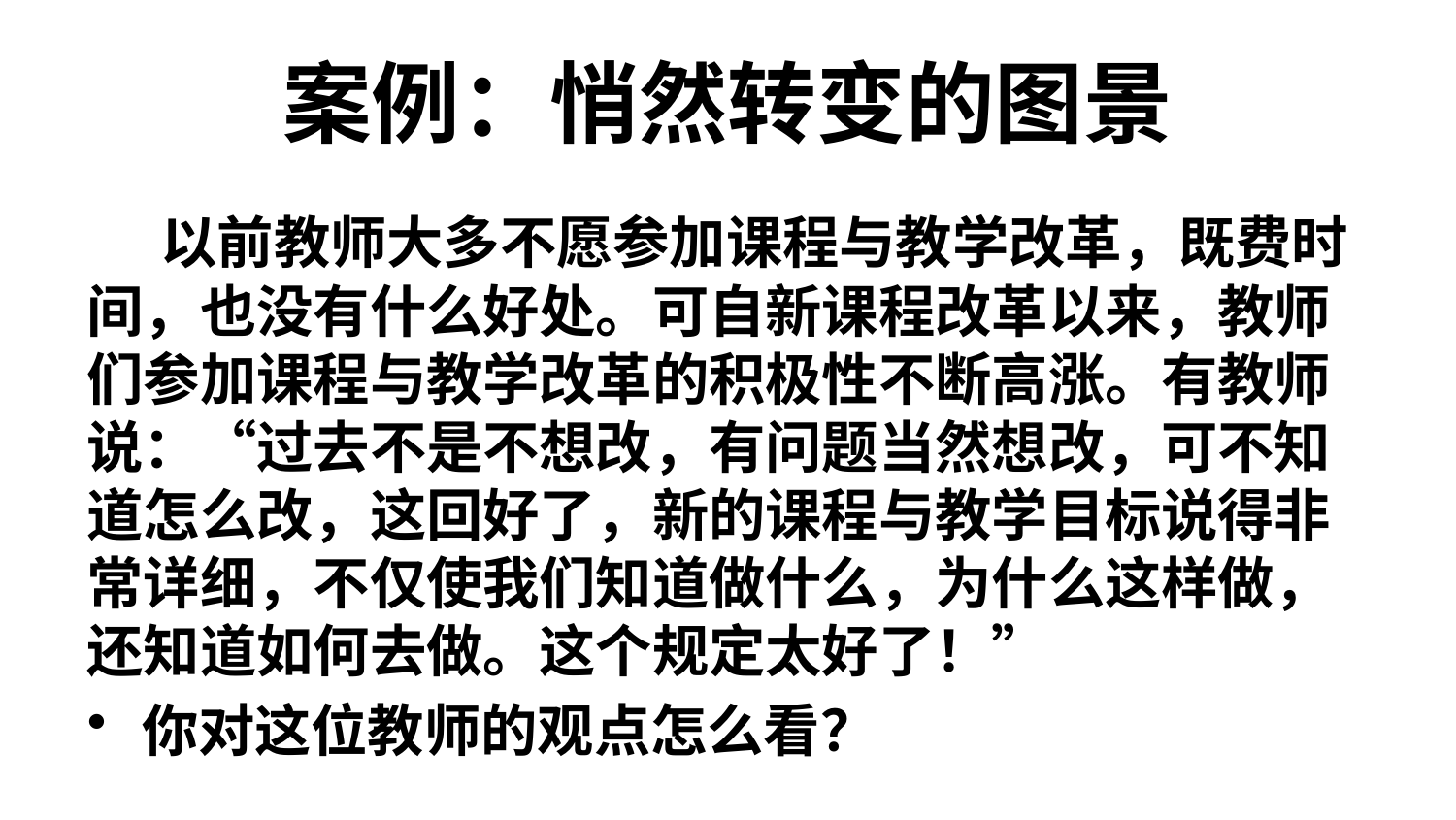

# 案例：悄然转变的图景
    以前教师大多不愿参加课程与教学改革，既费时间，也没有什么好处。可自新课程改革以来，教师们参加课程与教学改革的积极性不断高涨。有教师说：“过去不是不想改，有问题当然想改，可不知道怎么改，这回好了，新的课程与教学目标说得非常详细，不仅使我们知道做什么，为什么这样做，还知道如何去做。这个规定太好了！”
你对这位教师的观点怎么看？